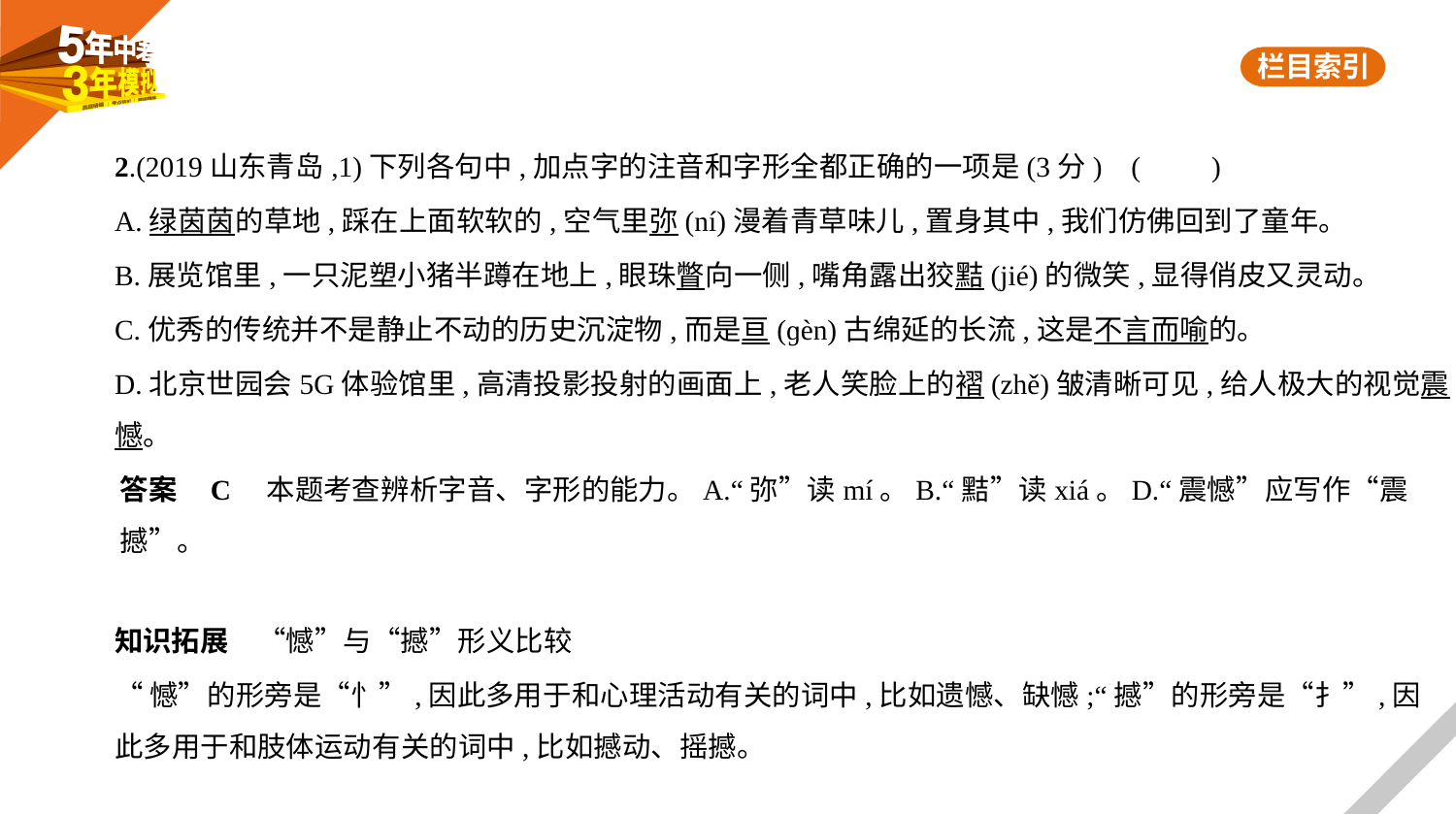

2.(2019山东青岛,1)下列各句中,加点字的注音和字形全都正确的一项是(3分) (　　)
A.绿茵茵的草地,踩在上面软软的,空气里弥(ní)漫着青草味儿,置身其中,我们仿佛回到了童年。
B.展览馆里,一只泥塑小猪半蹲在地上,眼珠瞥向一侧,嘴角露出狡黠(jié)的微笑,显得俏皮又灵动。
C.优秀的传统并不是静止不动的历史沉淀物,而是亘(ɡèn)古绵延的长流,这是不言而喻的。
D.北京世园会5G体验馆里,高清投影投射的画面上,老人笑脸上的褶(zhě)皱清晰可见,给人极大的视觉震
憾。
答案    C　本题考查辨析字音、字形的能力。A.“弥”读mí。B.“黠”读xiá。D.“震憾”应写作“震
撼”。
知识拓展　“憾”与“撼”形义比较
“憾”的形旁是“忄”,因此多用于和心理活动有关的词中,比如遗憾、缺憾;“撼”的形旁是“扌”,因
此多用于和肢体运动有关的词中,比如撼动、摇撼。